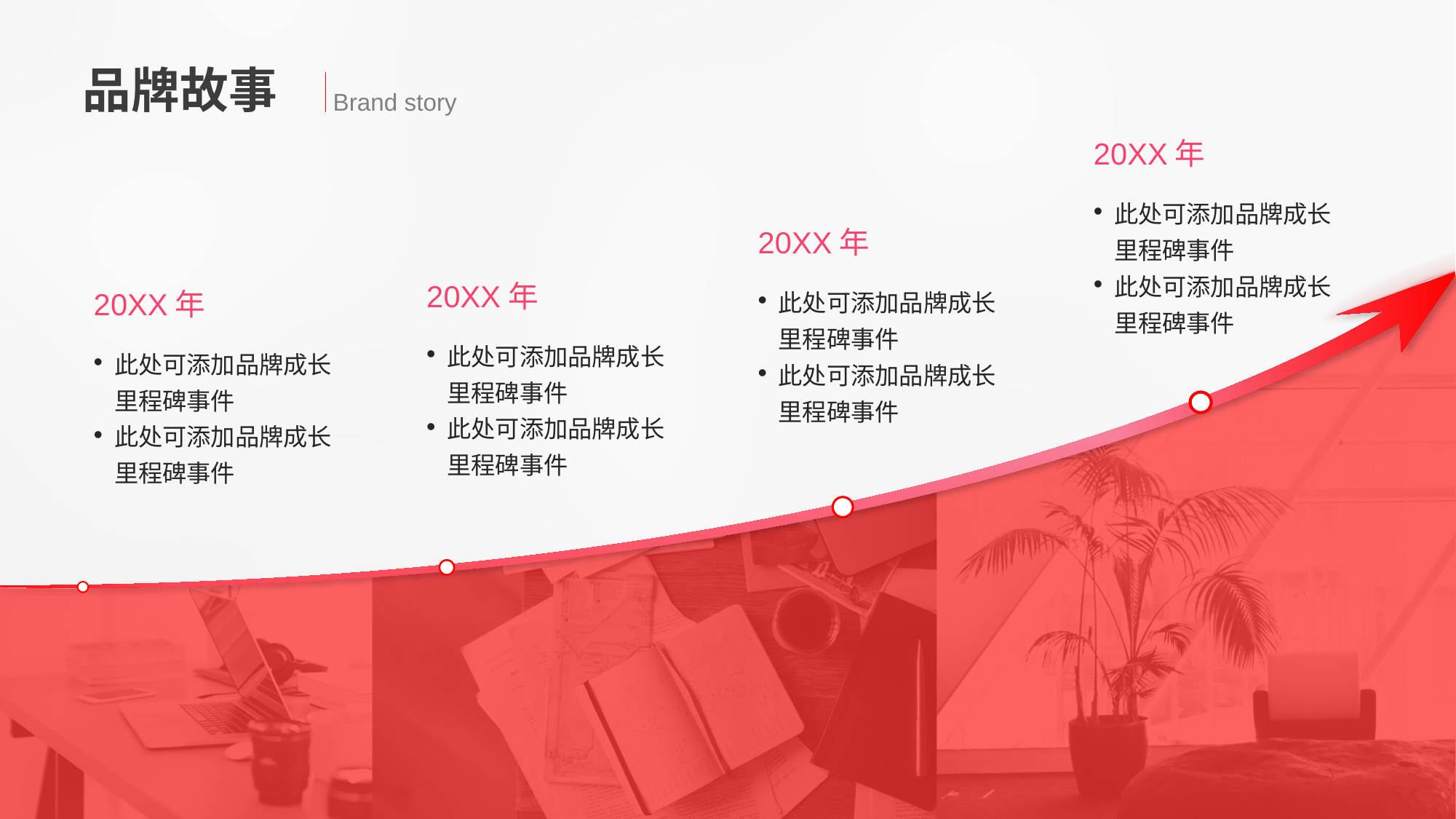

品牌故事
Brand story
20XX年
此处可添加品牌成长里程碑事件
此处可添加品牌成长里程碑事件

20XX年
此处可添加品牌成长里程碑事件
此处可添加品牌成长里程碑事件

20XX年
20XX年
此处可添加品牌成长里程碑事件
此处可添加品牌成长里程碑事件

此处可添加品牌成长里程碑事件
此处可添加品牌成长里程碑事件